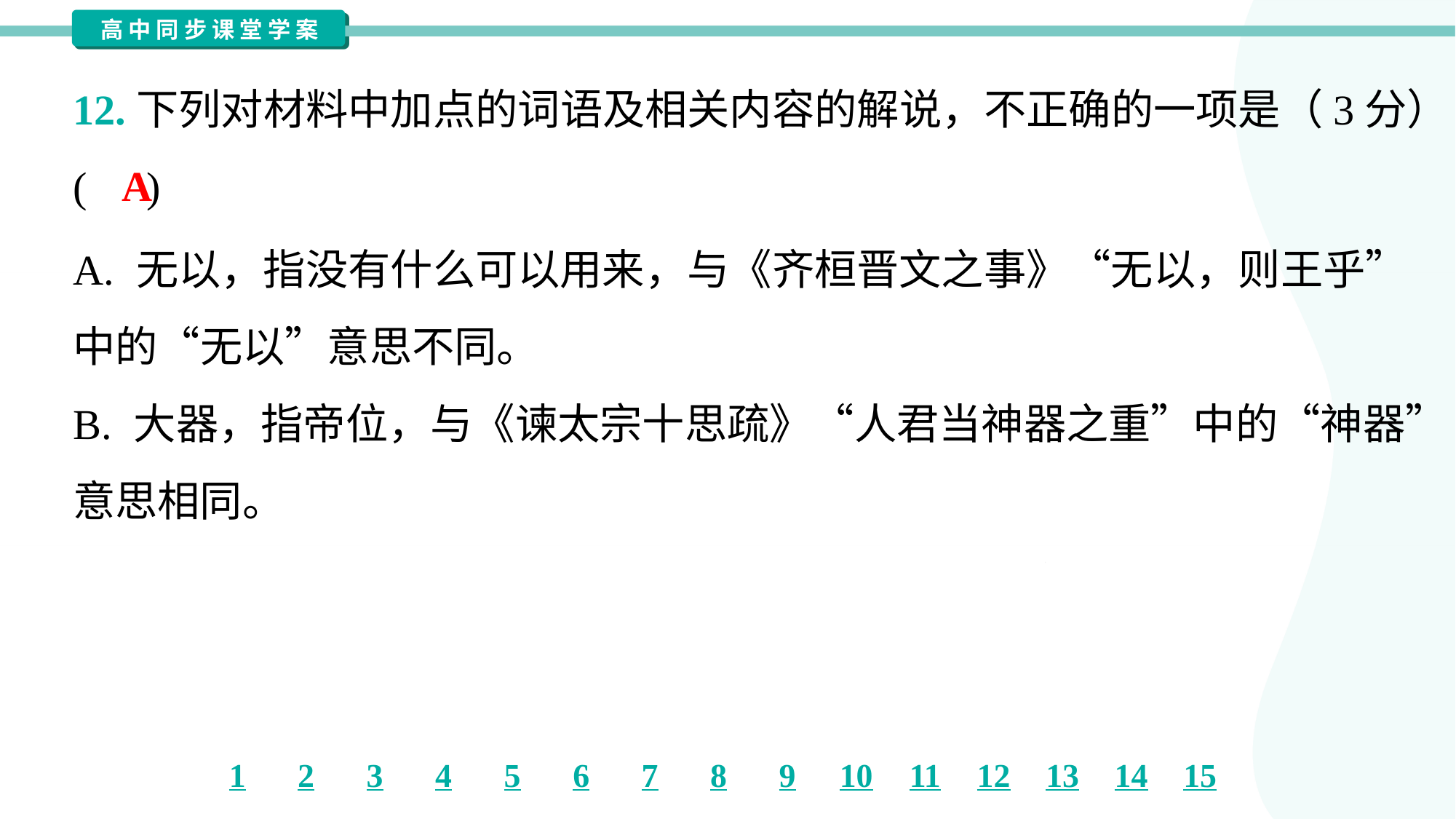

12.下列对材料中加点的词语及相关内容的解说，不正确的一项是（3分）
(     )
A
A. 无以，指没有什么可以用来，与《齐桓晋文之事》“无以，则王乎”
中的“无以”意思不同。
B. 大器，指帝位，与《谏太宗十思疏》“人君当神器之重”中的“神器”
意思相同。